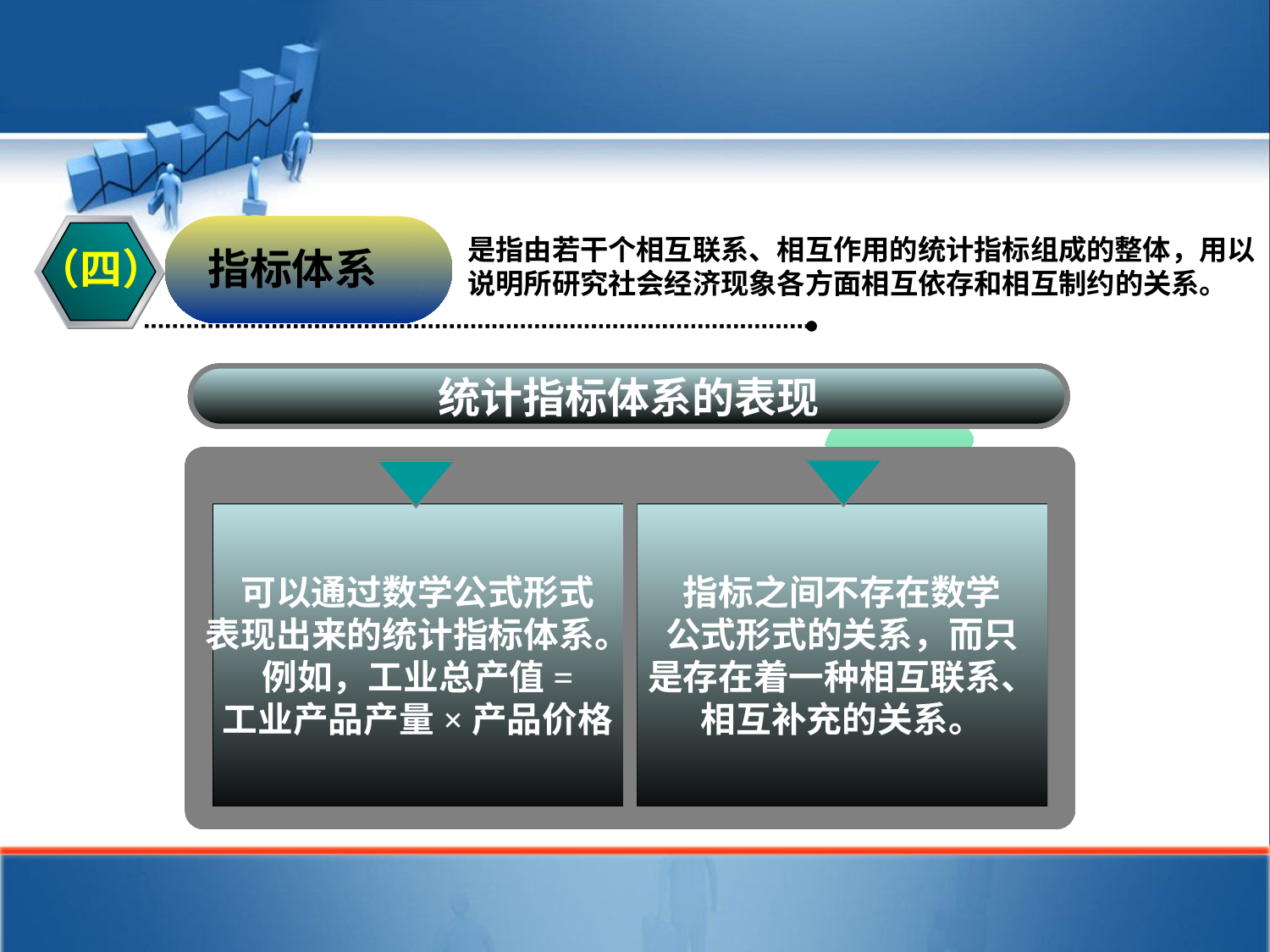

是指由若干个相互联系、相互作用的统计指标组成的整体，用以说明所研究社会经济现象各方面相互依存和相互制约的关系。
（三）
（四）
指标体系

统计指标体系的表现

可以通过数学公式形式
表现出来的统计指标体系。
例如，工业总产值=
工业产品产量×产品价格
指标之间不存在数学
公式形式的关系，而只
是存在着一种相互联系、
相互补充的关系。
统计指标体系的表现

可以通过数学公式形式
表现出来的统计指标体系。
例如，工业总产值=
工业产品产量×产品价格
指标之间不存在数学
公式形式的关系，而只
是存在着一种相互联系、
相互补充的关系。
统计指标体系的表现

可以通过数学公式形式
表现出来的统计指标体系。
例如，工业总产值=
工业产品产量×产品价格
指标之间不存在数学
公式形式的关系，而只
是存在着一种相互联系、
相互补充的关系。
统计指标体系的表现

可以通过数学公式形式
表现出来的统计指标体系。
例如，工业总产值=
工业产品产量×产品价格
指标之间不存在数学
公式形式的关系，而只
是存在着一种相互联系、
相互补充的关系。